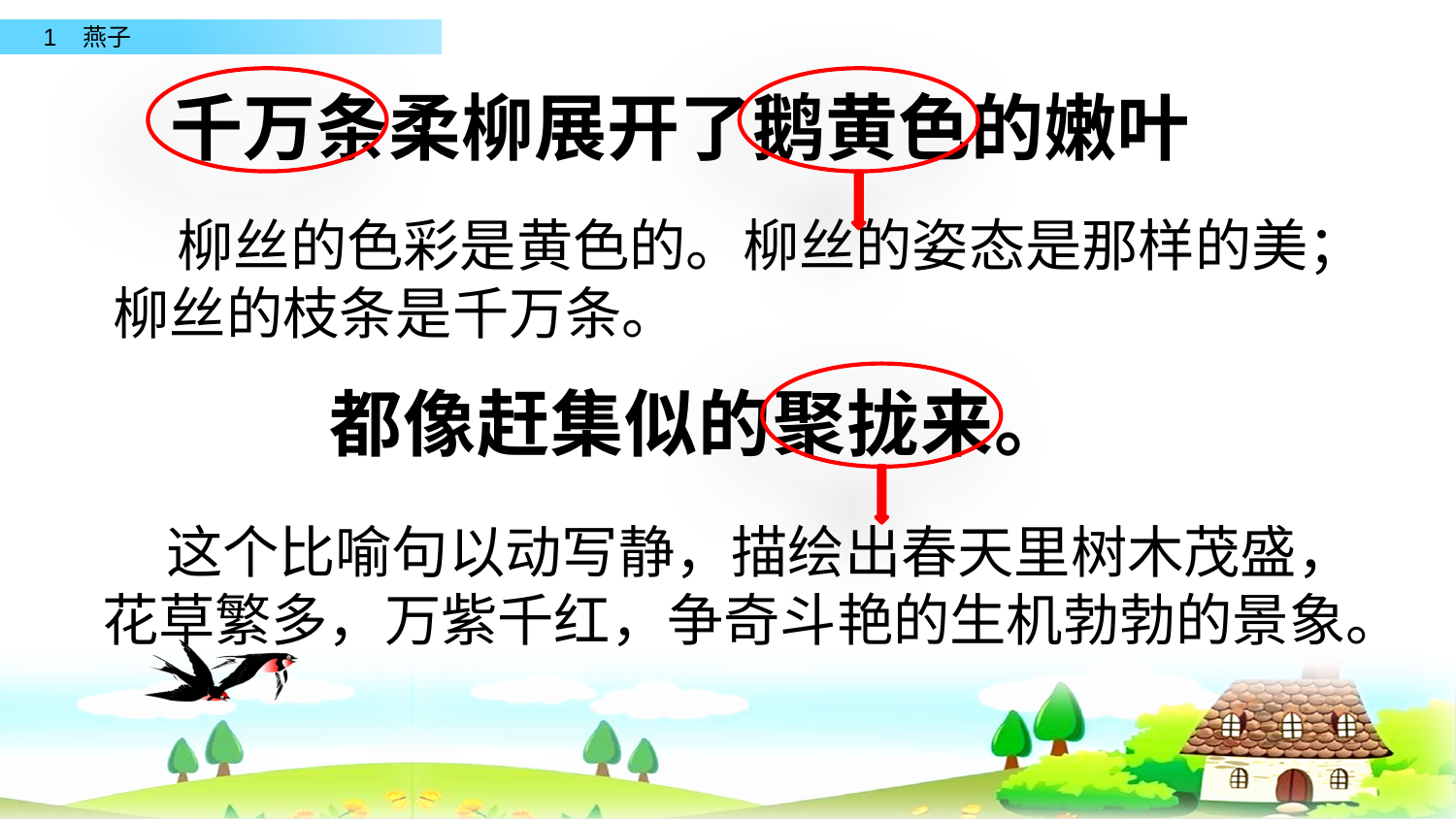

千万条柔柳展开了鹅黄色的嫩叶

    柳丝的色彩是黄色的。柳丝的姿态是那样的美；柳丝的枝条是千万条。
都像赶集似的聚拢来。

    这个比喻句以动写静，描绘出春天里树木茂盛，花草繁多，万紫千红，争奇斗艳的生机勃勃的景象。